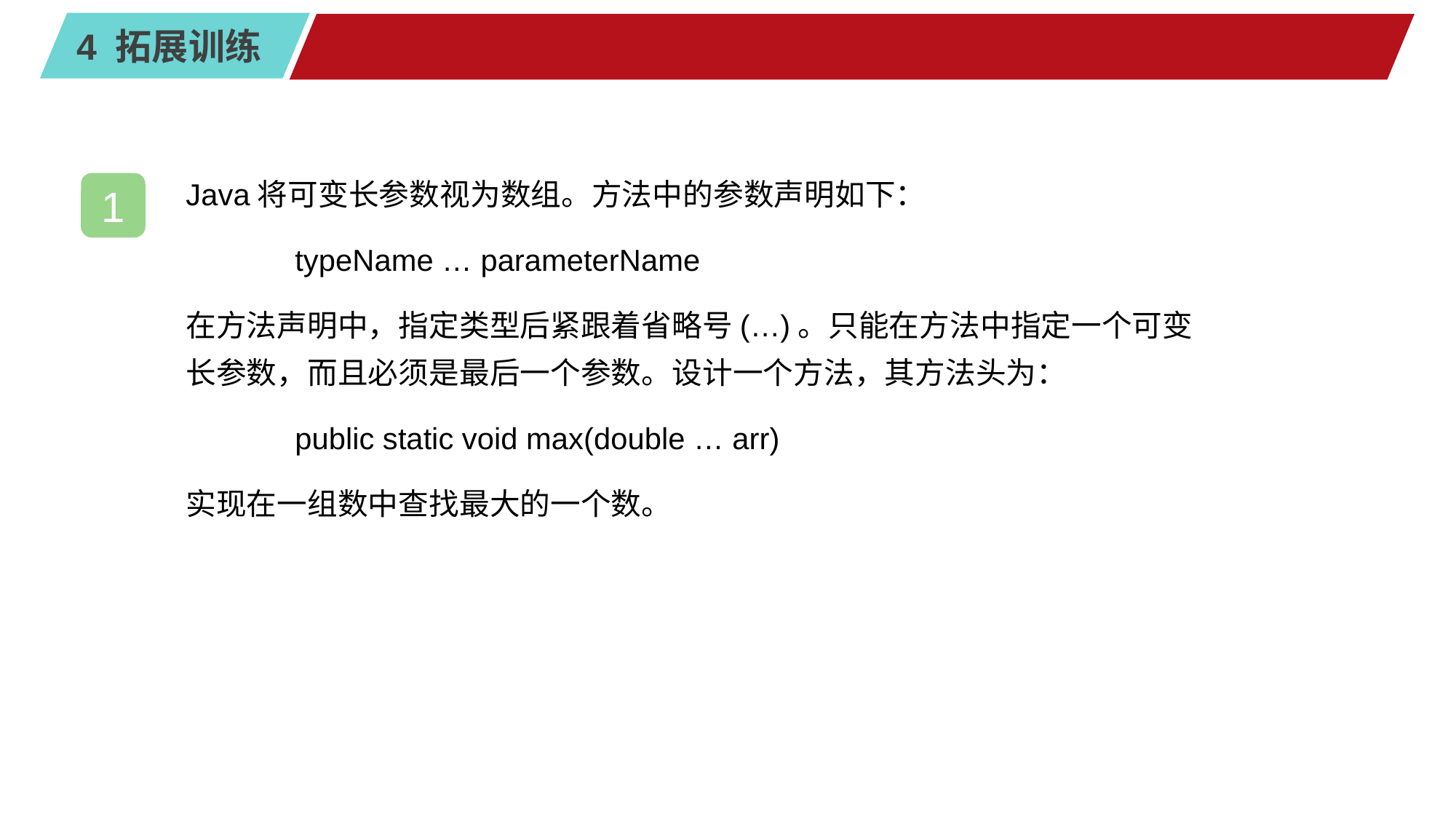

#
Java将可变长参数视为数组。方法中的参数声明如下：
	typeName … parameterName
在方法声明中，指定类型后紧跟着省略号(…)。只能在方法中指定一个可变长参数，而且必须是最后一个参数。设计一个方法，其方法头为：
	public static void max(double … arr)
实现在一组数中查找最大的一个数。
1